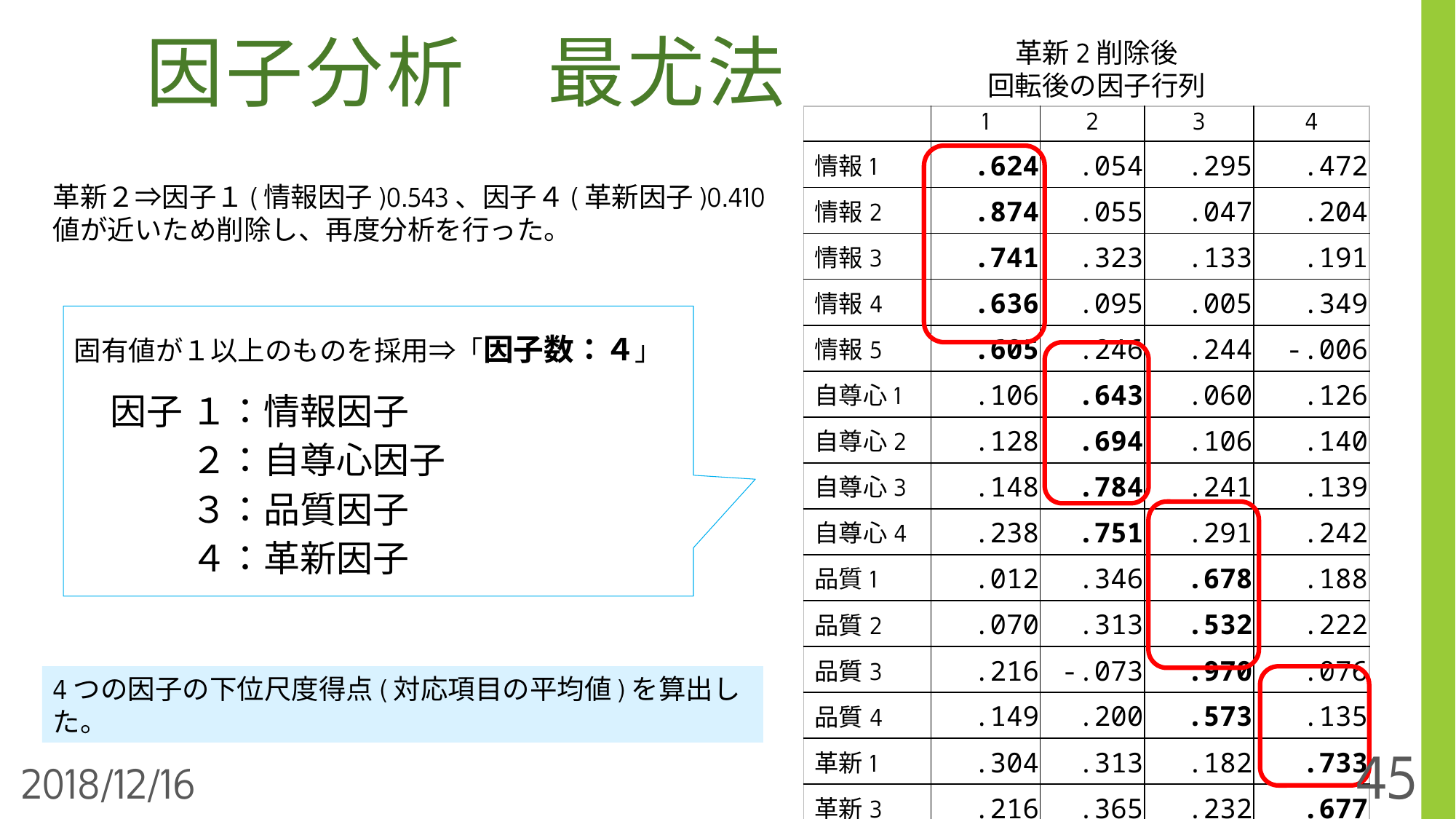

# 因子分析　最尤法
革新2削除後
回転後の因子行列
|  | 1 | 2 | 3 | 4 |
| --- | --- | --- | --- | --- |
| 情報1 | .624 | .054 | .295 | .472 |
| 情報2 | .874 | .055 | .047 | .204 |
| 情報3 | .741 | .323 | .133 | .191 |
| 情報4 | .636 | .095 | .005 | .349 |
| 情報5 | .605 | .246 | .244 | -.006 |
| 自尊心1 | .106 | .643 | .060 | .126 |
| 自尊心2 | .128 | .694 | .106 | .140 |
| 自尊心3 | .148 | .784 | .241 | .139 |
| 自尊心4 | .238 | .751 | .291 | .242 |
| 品質1 | .012 | .346 | .678 | .188 |
| 品質2 | .070 | .313 | .532 | .222 |
| 品質3 | .216 | -.073 | .970 | .076 |
| 品質4 | .149 | .200 | .573 | .135 |
| 革新1 | .304 | .313 | .182 | .733 |
| 革新3 | .216 | .365 | .232 | .677 |
| 革新4 | .167 | .086 | .123 | .542 |

革新２⇒因子１(情報因子)0.543、因子４(革新因子)0.410
値が近いため削除し、再度分析を行った。
固有値が１以上のものを採用⇒「因子数：４」

　因子 １：情報因子

　　　 ２：自尊心因子

　　　 ３：品質因子

　　　 ４：革新因子

4つの因子の下位尺度得点(対応項目の平均値)を算出した。

45
2018/12/16